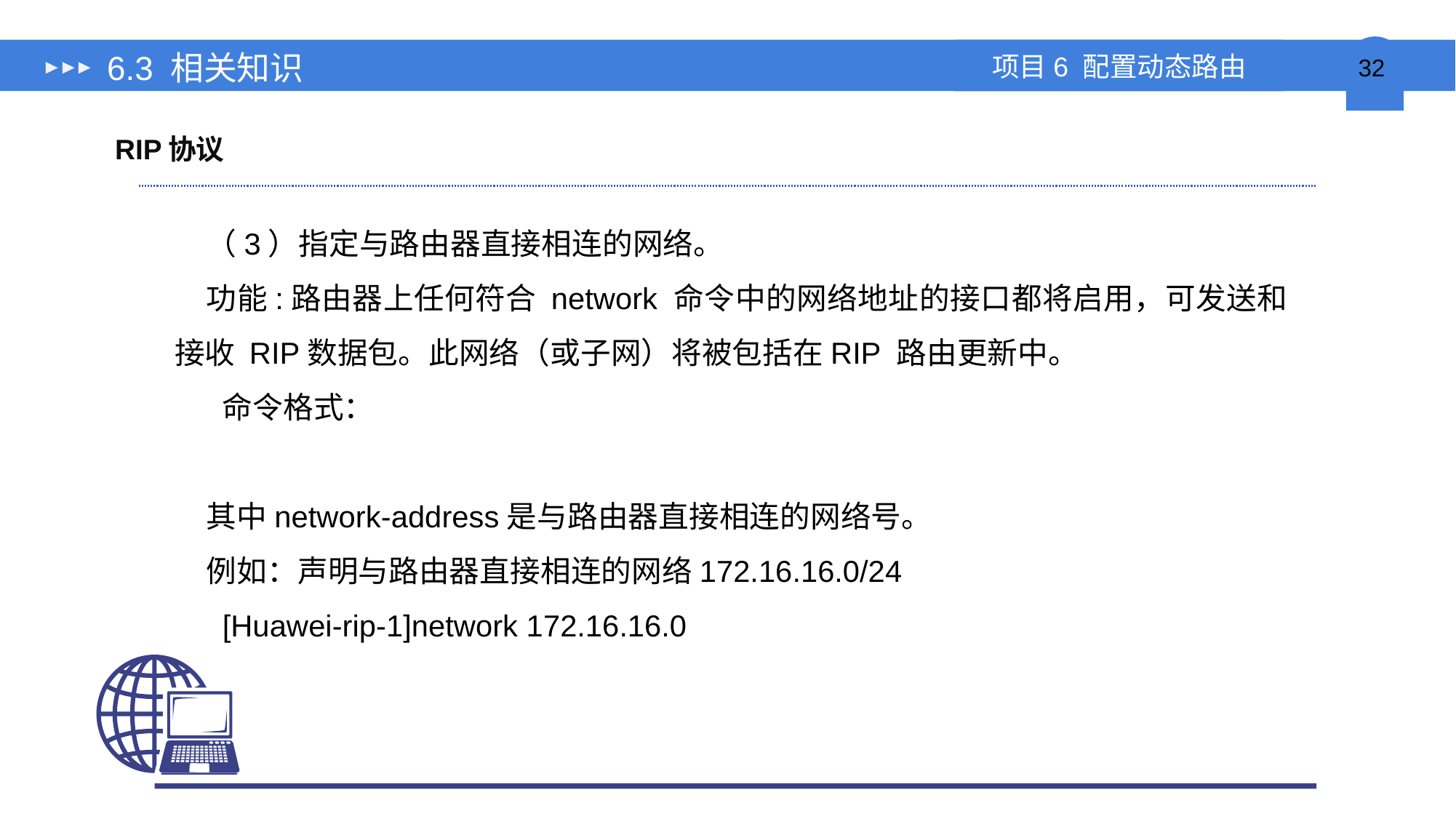

# 6.3 相关知识
RIP协议

（3）指定与路由器直接相连的网络。
功能:路由器上任何符合 network 命令中的网络地址的接口都将启用，可发送和接收 RIP数据包。此网络（或子网）将被包括在RIP 路由更新中。
命令格式：

其中network-address是与路由器直接相连的网络号。
例如：声明与路由器直接相连的网络172.16.16.0/24
[Huawei-rip-1]network 172.16.16.0